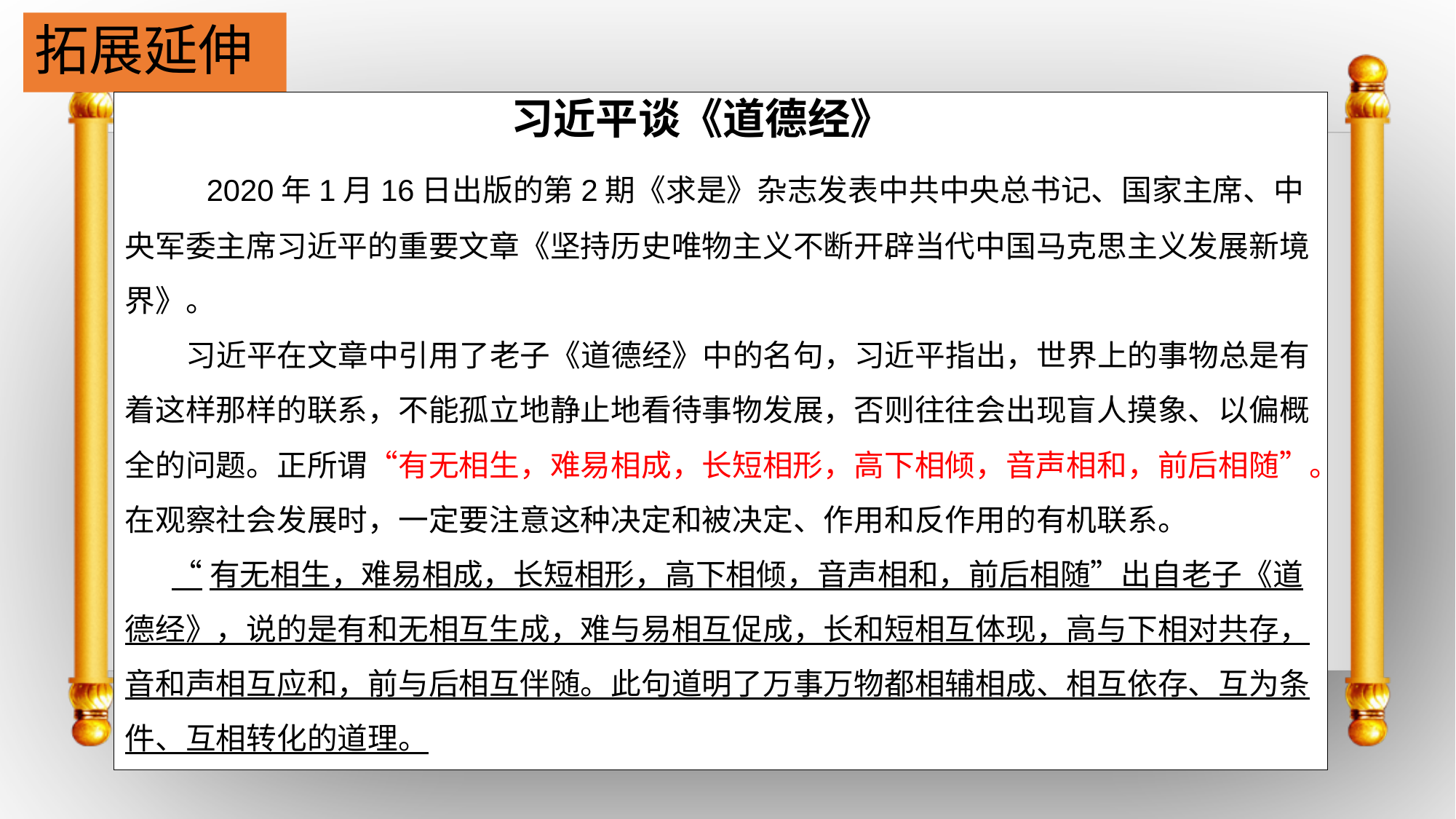

拓展延伸
                                  习近平谈《道德经》
        2020年1月16日出版的第2期《求是》杂志发表中共中央总书记、国家主席、中央军委主席习近平的重要文章《坚持历史唯物主义不断开辟当代中国马克思主义发展新境界》。
        习近平在文章中引用了老子《道德经》中的名句，习近平指出，世界上的事物总是有着这样那样的联系，不能孤立地静止地看待事物发展，否则往往会出现盲人摸象、以偏概全的问题。正所谓“有无相生，难易相成，长短相形，高下相倾，音声相和，前后相随”。在观察社会发展时，一定要注意这种决定和被决定、作用和反作用的有机联系。
       “有无相生，难易相成，长短相形，高下相倾，音声相和，前后相随”出自老子《道德经》，说的是有和无相互生成，难与易相互促成，长和短相互体现，高与下相对共存，音和声相互应和，前与后相互伴随。此句道明了万事万物都相辅相成、相互依存、互为条件、互相转化的道理。